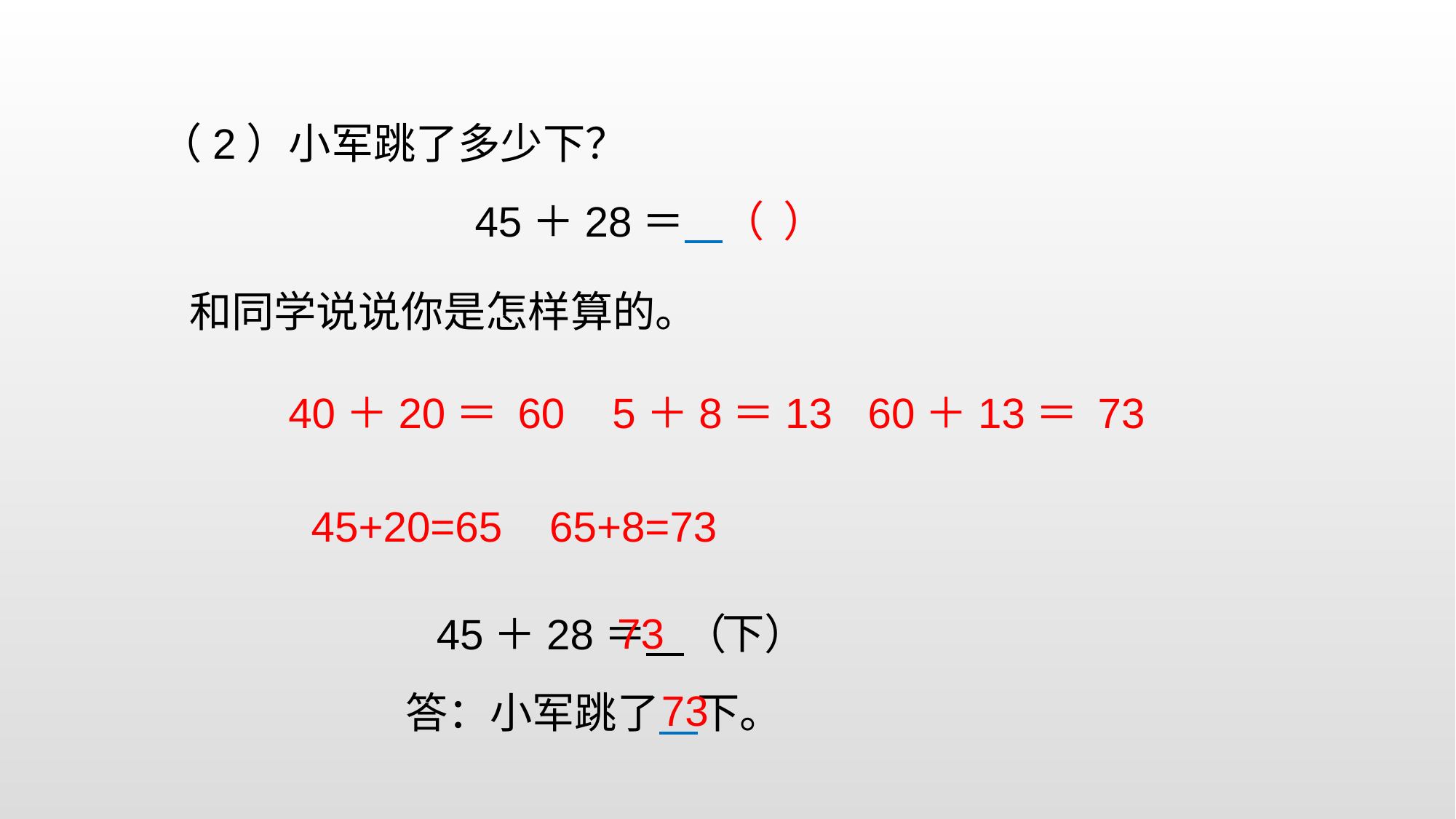

（2）小军跳了多少下？
45＋28＝    （  ）
和同学说说你是怎样算的。
40＋20＝ 60    5＋8＝13   60＋13＝ 73

45+20=65    65+8=73
73    下
45＋28＝    （    ）
73
答：小军跳了    下。